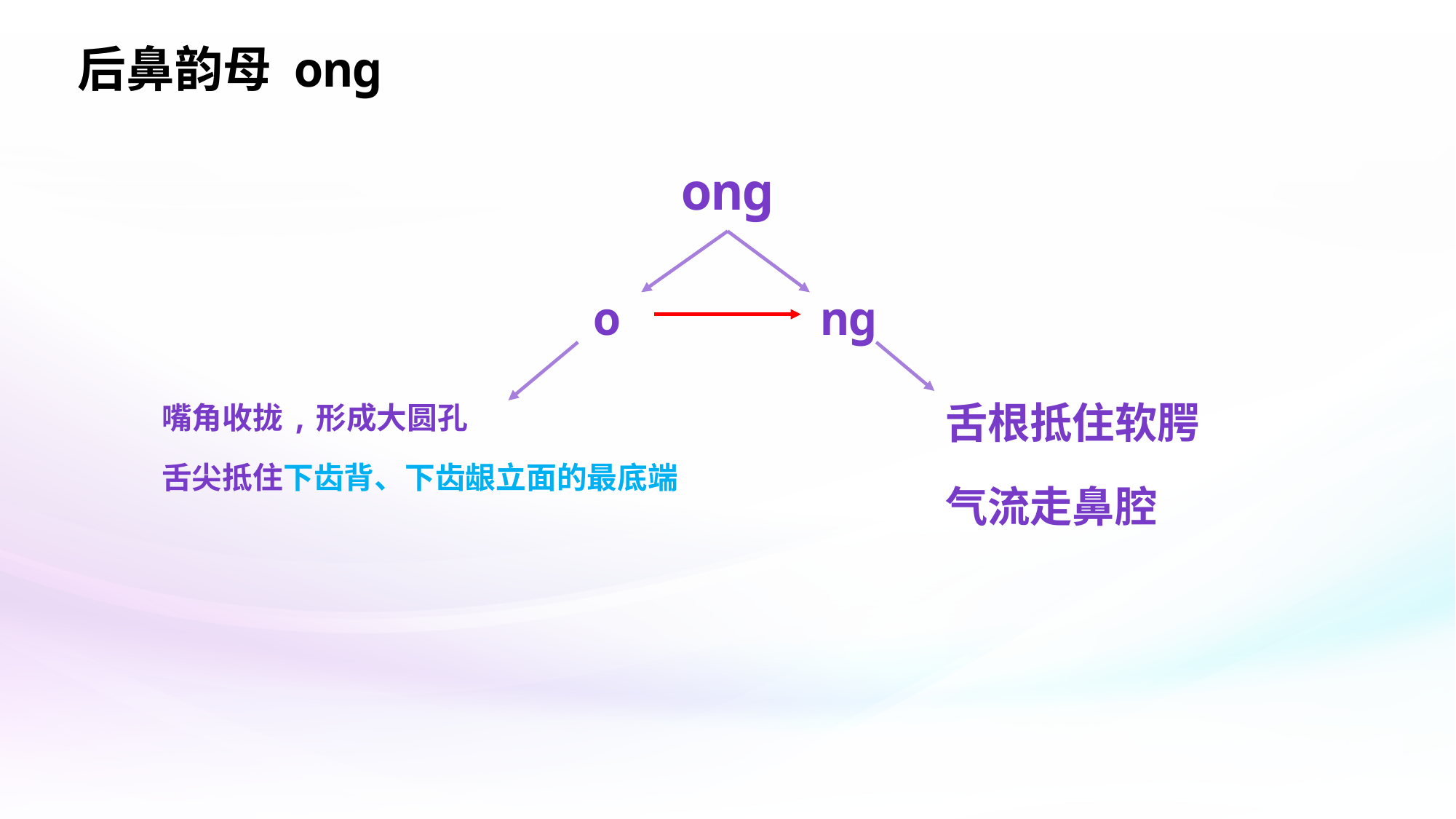

# 后鼻韵母 onɡ
onɡ
o
nɡ
舌根抵住软腭
气流走鼻腔
嘴角收拢,形成大圆孔
舌尖抵住下齿背、下齿龈立面的最底端